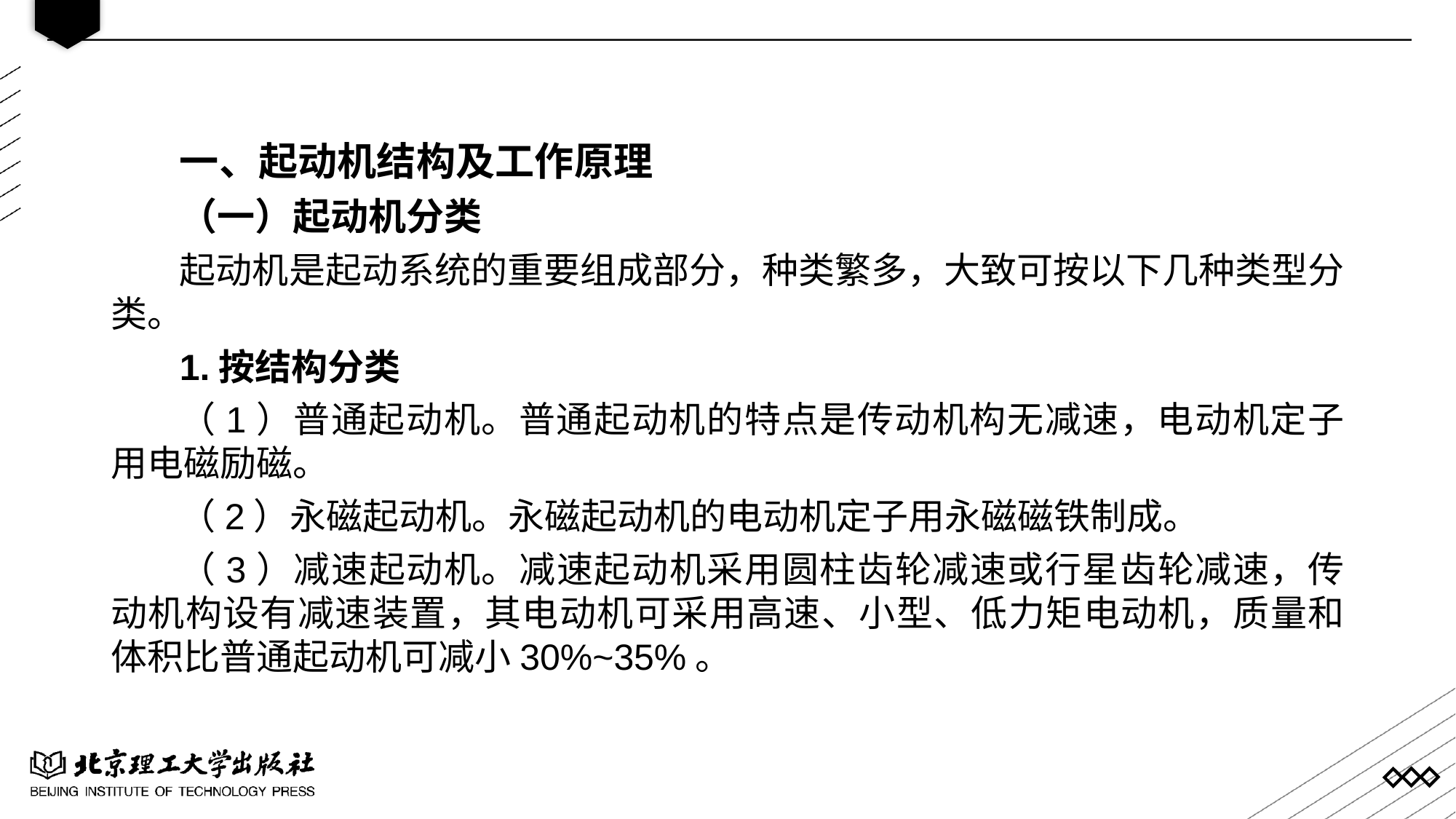

一、起动机结构及工作原理
（一）起动机分类
起动机是起动系统的重要组成部分，种类繁多，大致可按以下几种类型分类。
1.按结构分类
（1）普通起动机。普通起动机的特点是传动机构无减速，电动机定子用电磁励磁。
（2）永磁起动机。永磁起动机的电动机定子用永磁磁铁制成。
（3）减速起动机。减速起动机采用圆柱齿轮减速或行星齿轮减速，传动机构设有减速装置，其电动机可采用高速、小型、低力矩电动机，质量和体积比普通起动机可减小30%~35%。